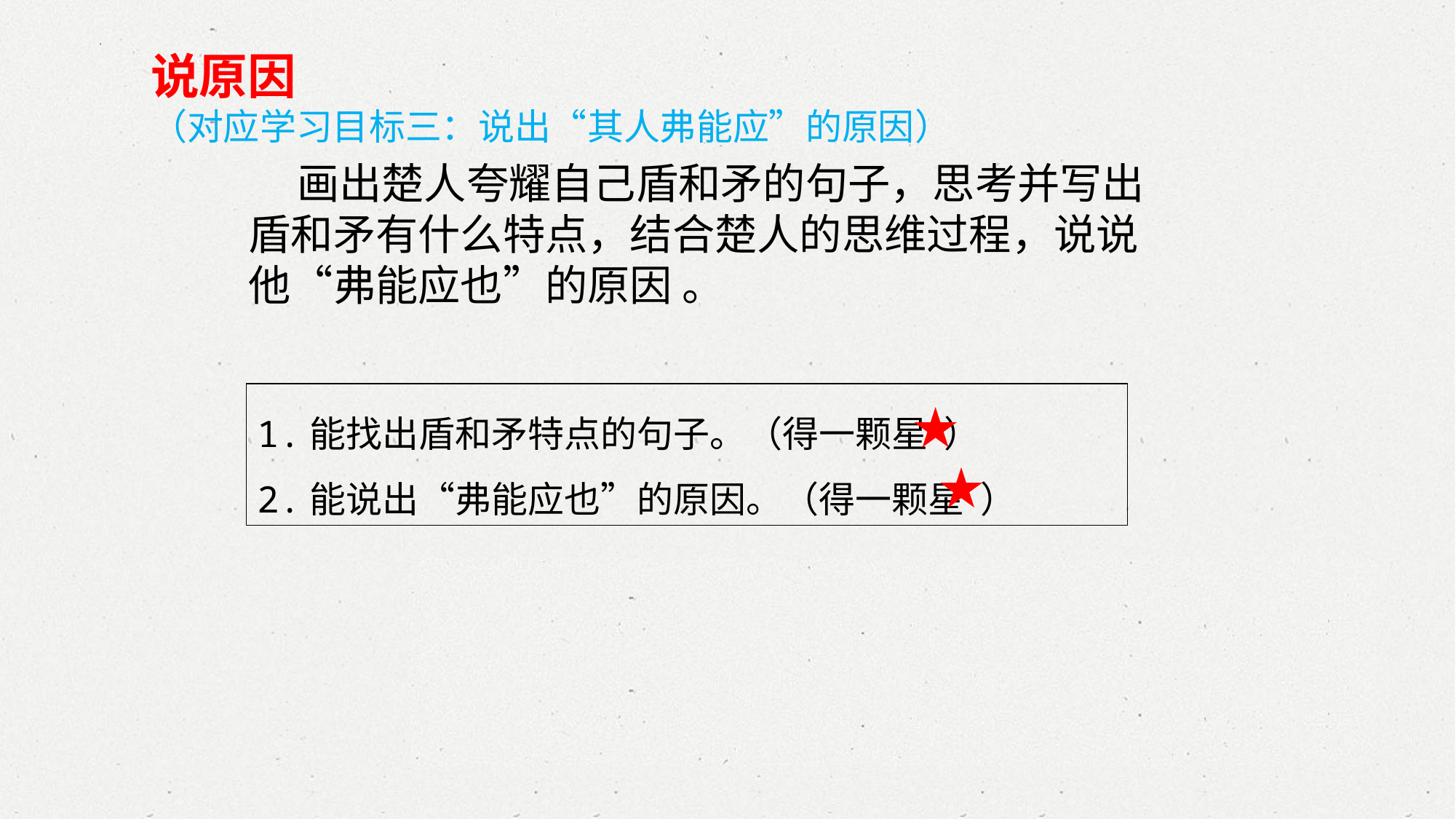

说原因
（对应学习目标三：说出“其人弗能应”的原因）

    画出楚人夸耀自己盾和矛的句子，思考并写出盾和矛有什么特点，结合楚人的思维过程，说说他“弗能应也”的原因 。
1.能找出盾和矛特点的句子。（得一颗星  ）
2.能说出“弗能应也”的原因。（得一颗星  ）